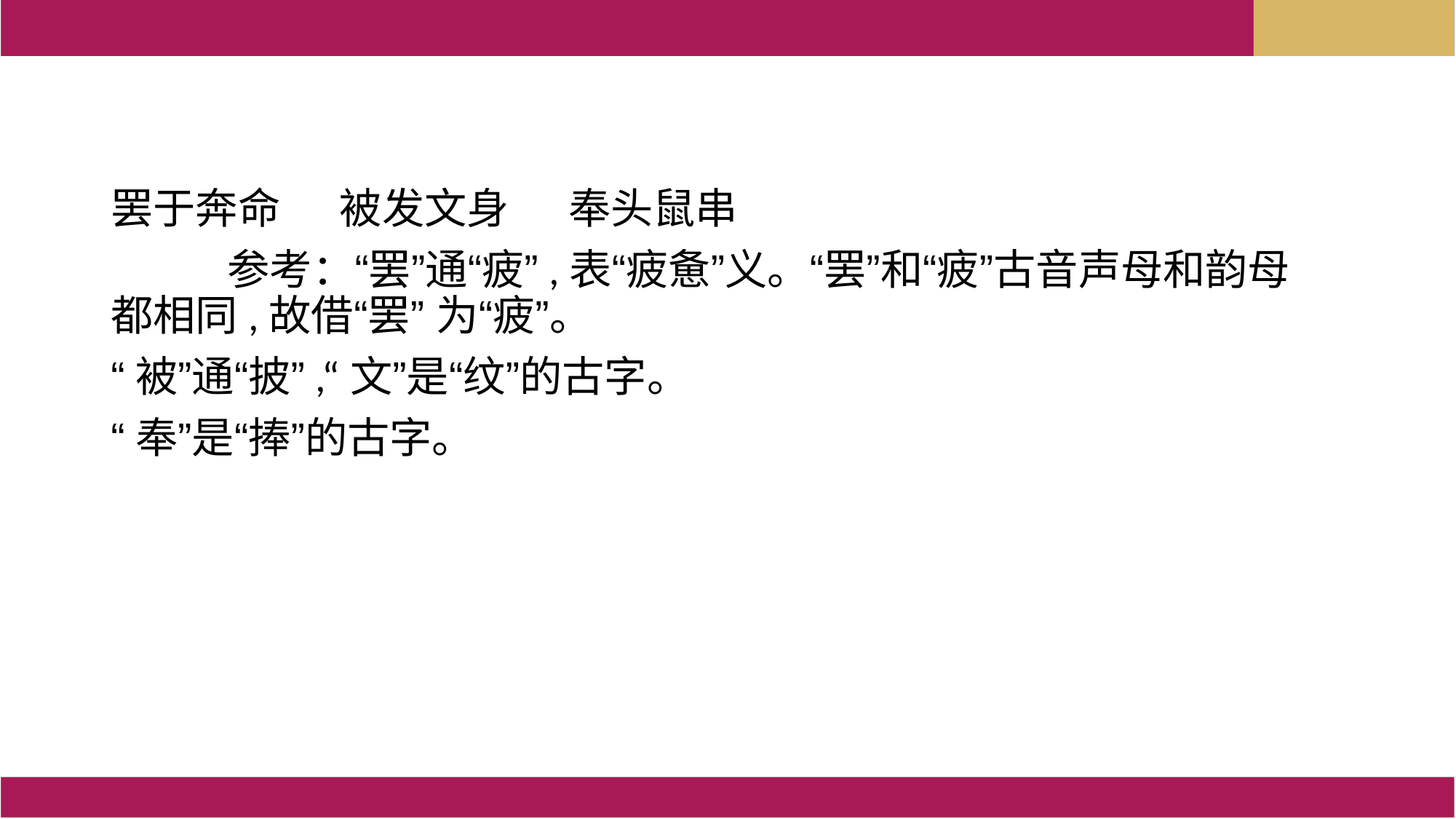

罢于奔命     被发文身     奉头鼠串
         参考：“罢”通“疲”,表“疲惫”义。“罢”和“疲”古音声母和韵母都相同,故借“罢” 为“疲”。
“被”通“披”,“文”是“纹”的古字。
“奉”是“捧”的古字。